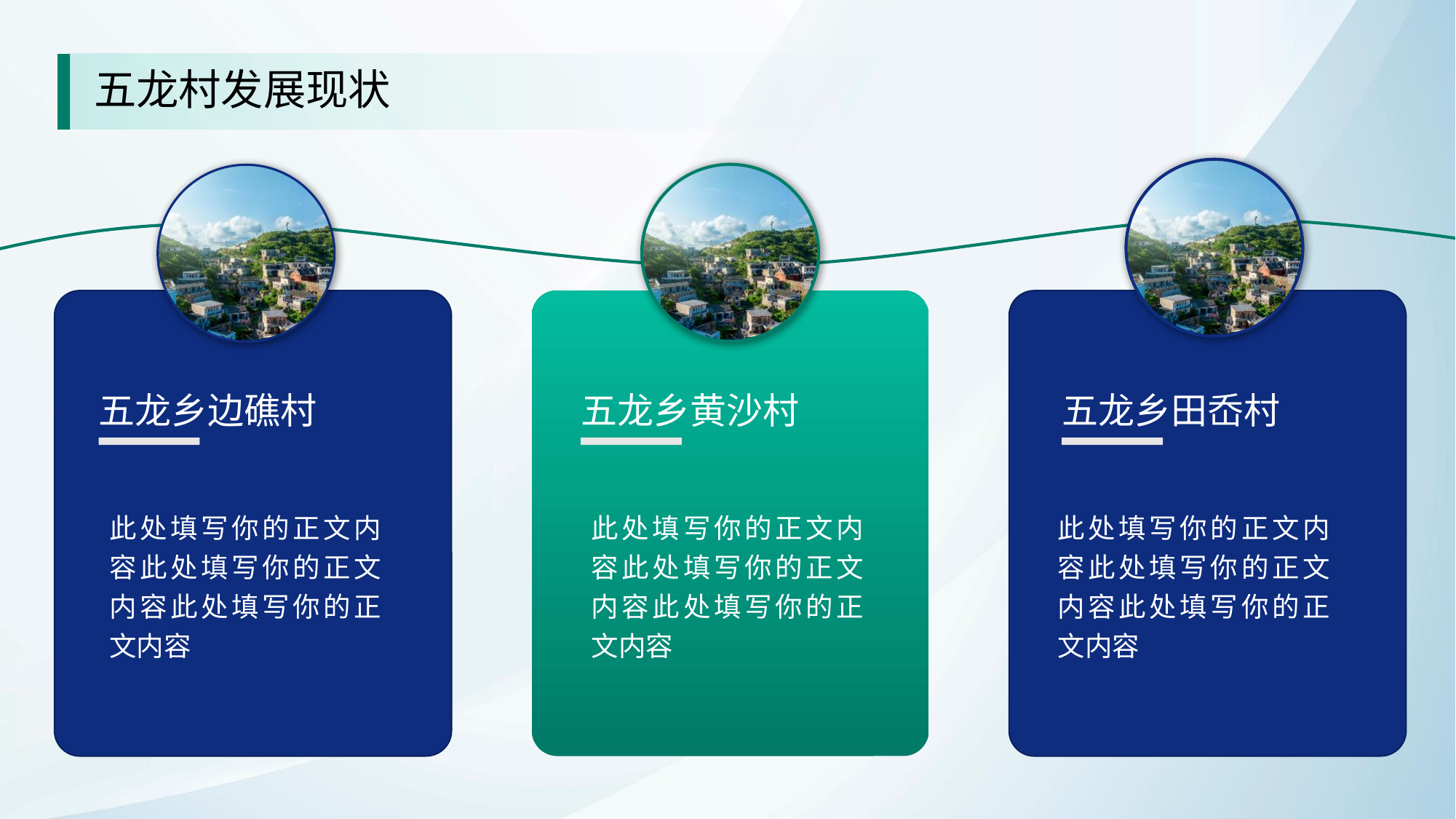

五龙村发展现状

五龙乡边礁村
五龙乡黄沙村
五龙乡田岙村

此处填写你的正文内容此处填写你的正文内容此处填写你的正文内容
此处填写你的正文内容此处填写你的正文内容此处填写你的正文内容
此处填写你的正文内容此处填写你的正文内容此处填写你的正文内容